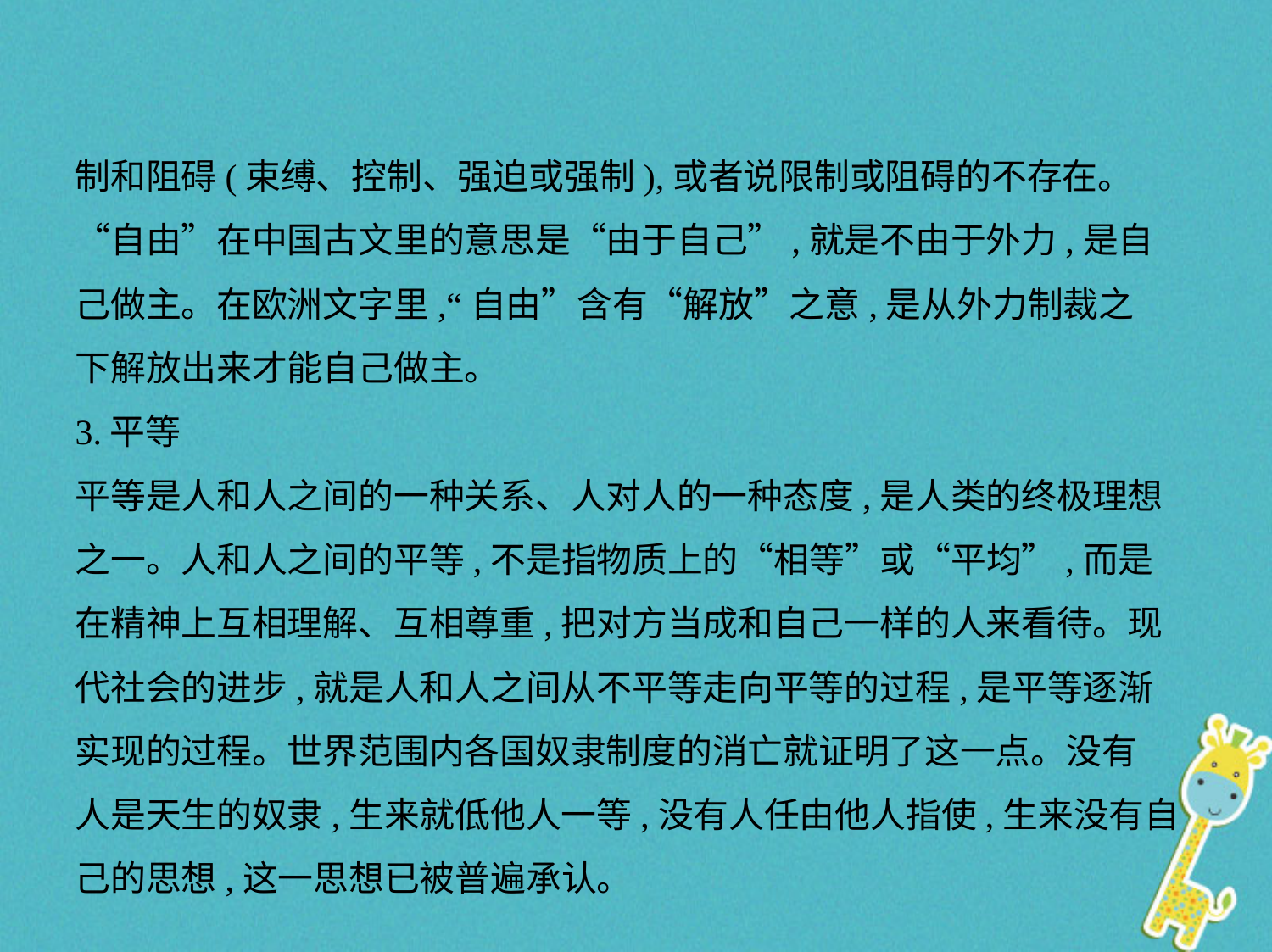

制和阻碍(束缚、控制、强迫或强制),或者说限制或阻碍的不存在。
“自由”在中国古文里的意思是“由于自己”,就是不由于外力,是自
己做主。在欧洲文字里,“自由”含有“解放”之意,是从外力制裁之
下解放出来才能自己做主。
3.平等
平等是人和人之间的一种关系、人对人的一种态度,是人类的终极理想
之一。人和人之间的平等,不是指物质上的“相等”或“平均”,而是
在精神上互相理解、互相尊重,把对方当成和自己一样的人来看待。现
代社会的进步,就是人和人之间从不平等走向平等的过程,是平等逐渐
实现的过程。世界范围内各国奴隶制度的消亡就证明了这一点。没有
人是天生的奴隶,生来就低他人一等,没有人任由他人指使,生来没有自
己的思想,这一思想已被普遍承认。